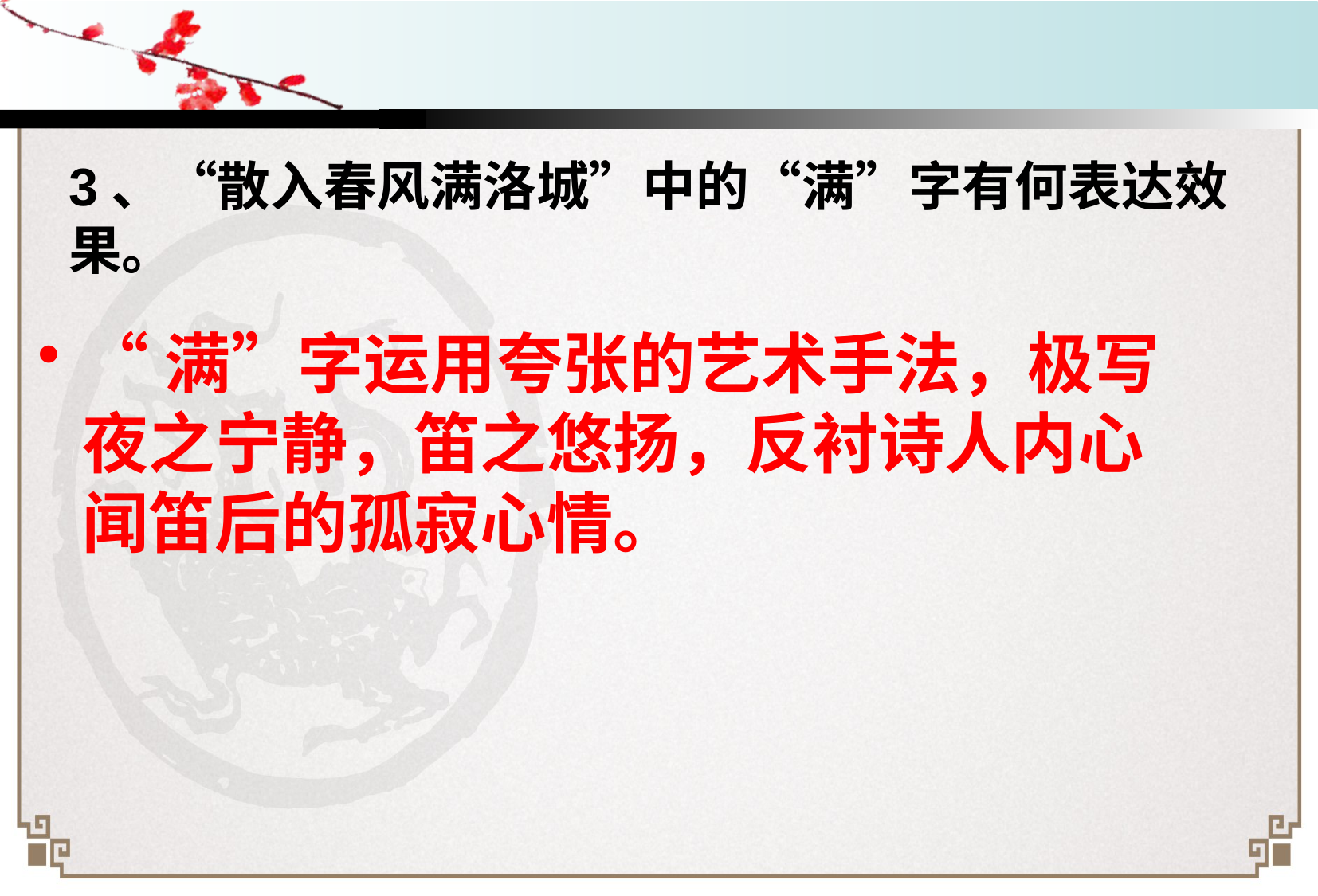

#
3、“散入春风满洛城”中的“满”字有何表达效果。
“满”字运用夸张的艺术手法，极写夜之宁静，笛之悠扬，反衬诗人内心闻笛后的孤寂心情。